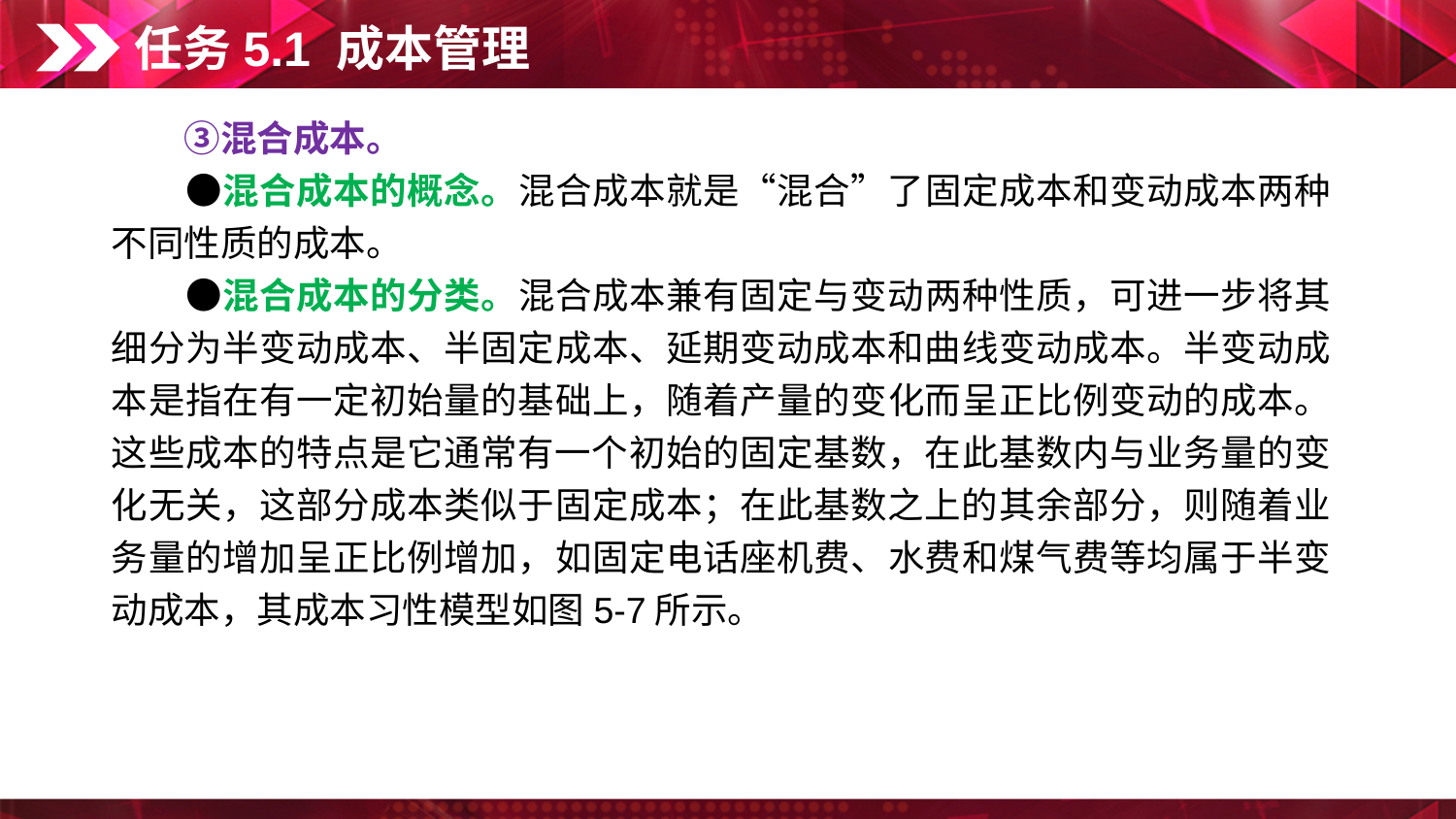

任务5.1 成本管理

　　③混合成本。
　　●混合成本的概念。混合成本就是“混合”了固定成本和变动成本两种不同性质的成本。
　　●混合成本的分类。混合成本兼有固定与变动两种性质，可进一步将其细分为半变动成本、半固定成本、延期变动成本和曲线变动成本。半变动成本是指在有一定初始量的基础上，随着产量的变化而呈正比例变动的成本。这些成本的特点是它通常有一个初始的固定基数，在此基数内与业务量的变化无关，这部分成本类似于固定成本；在此基数之上的其余部分，则随着业务量的增加呈正比例增加，如固定电话座机费、水费和煤气费等均属于半变动成本，其成本习性模型如图5-7所示。